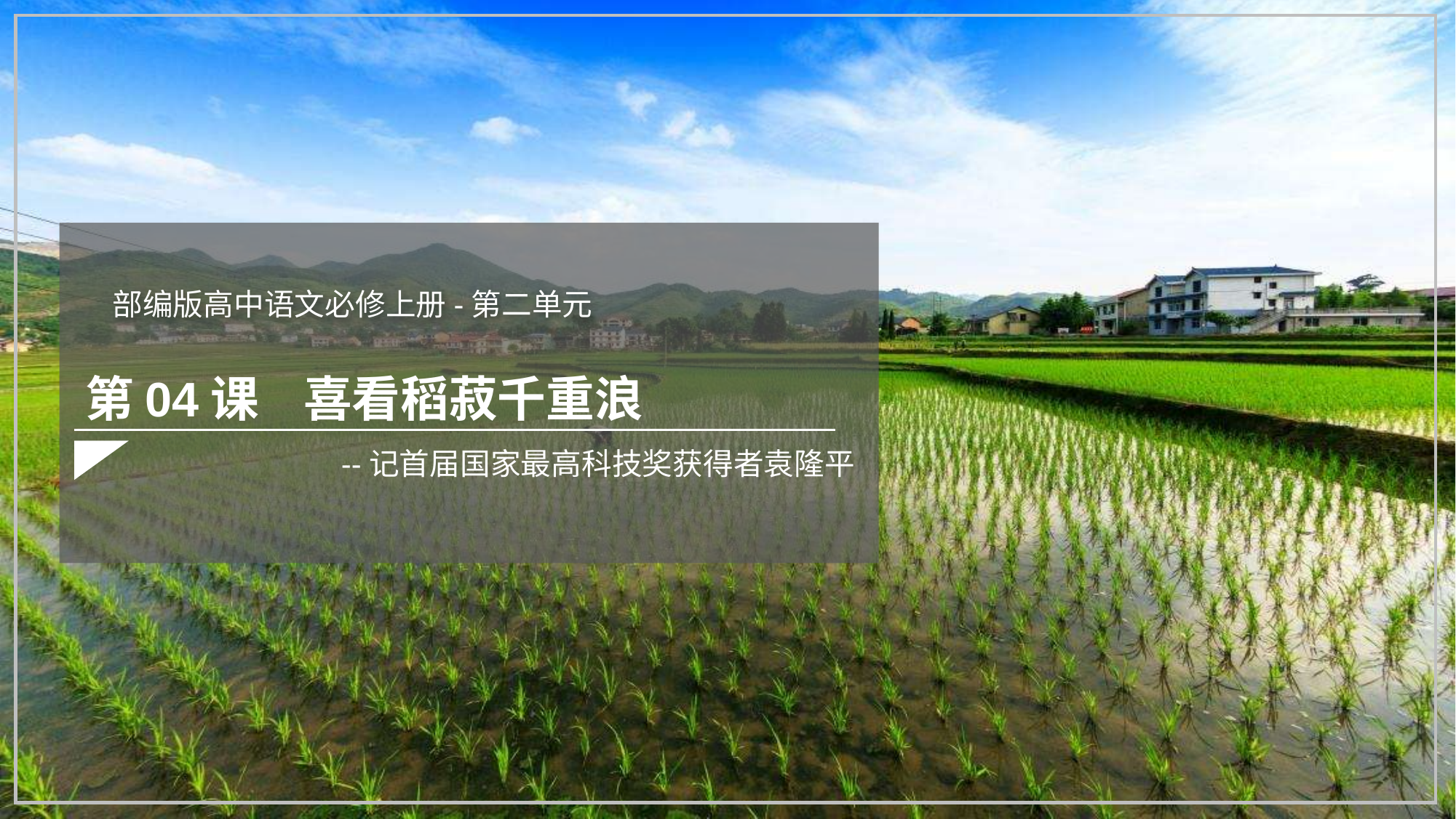

部编版高中语文必修上册-第二单元
第04课    喜看稻菽千重浪
--记首届国家最高科技奖获得者袁隆平